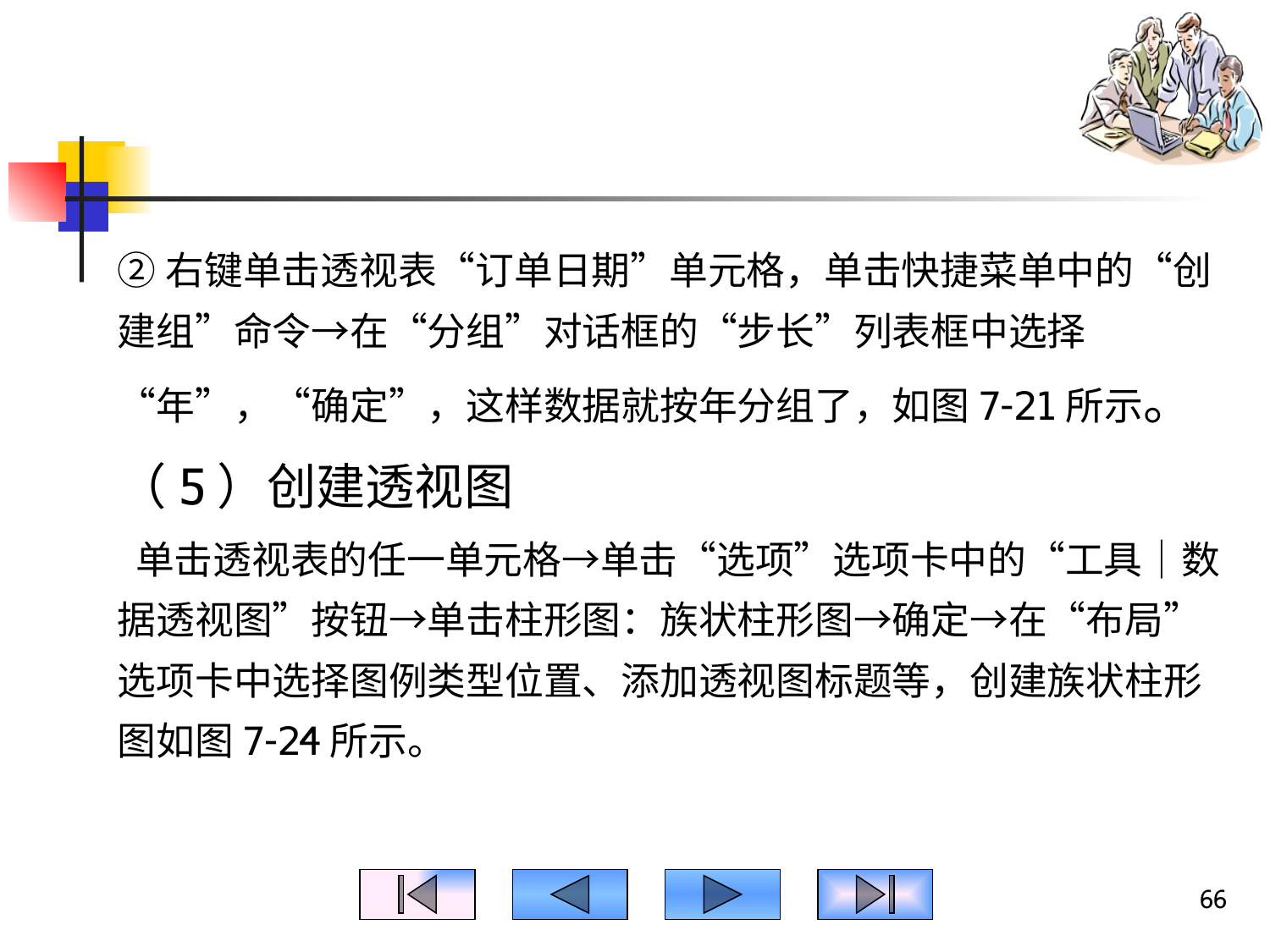

#
②右键单击透视表“订单日期”单元格，单击快捷菜单中的“创建组”命令→在“分组”对话框的“步长”列表框中选择“年”，“确定”，这样数据就按年分组了，如图7-21所示。
（5）创建透视图
 单击透视表的任一单元格→单击“选项”选项卡中的“工具｜数据透视图”按钮→单击柱形图：族状柱形图→确定→在“布局”选项卡中选择图例类型位置、添加透视图标题等，创建族状柱形图如图7-24所示。

66